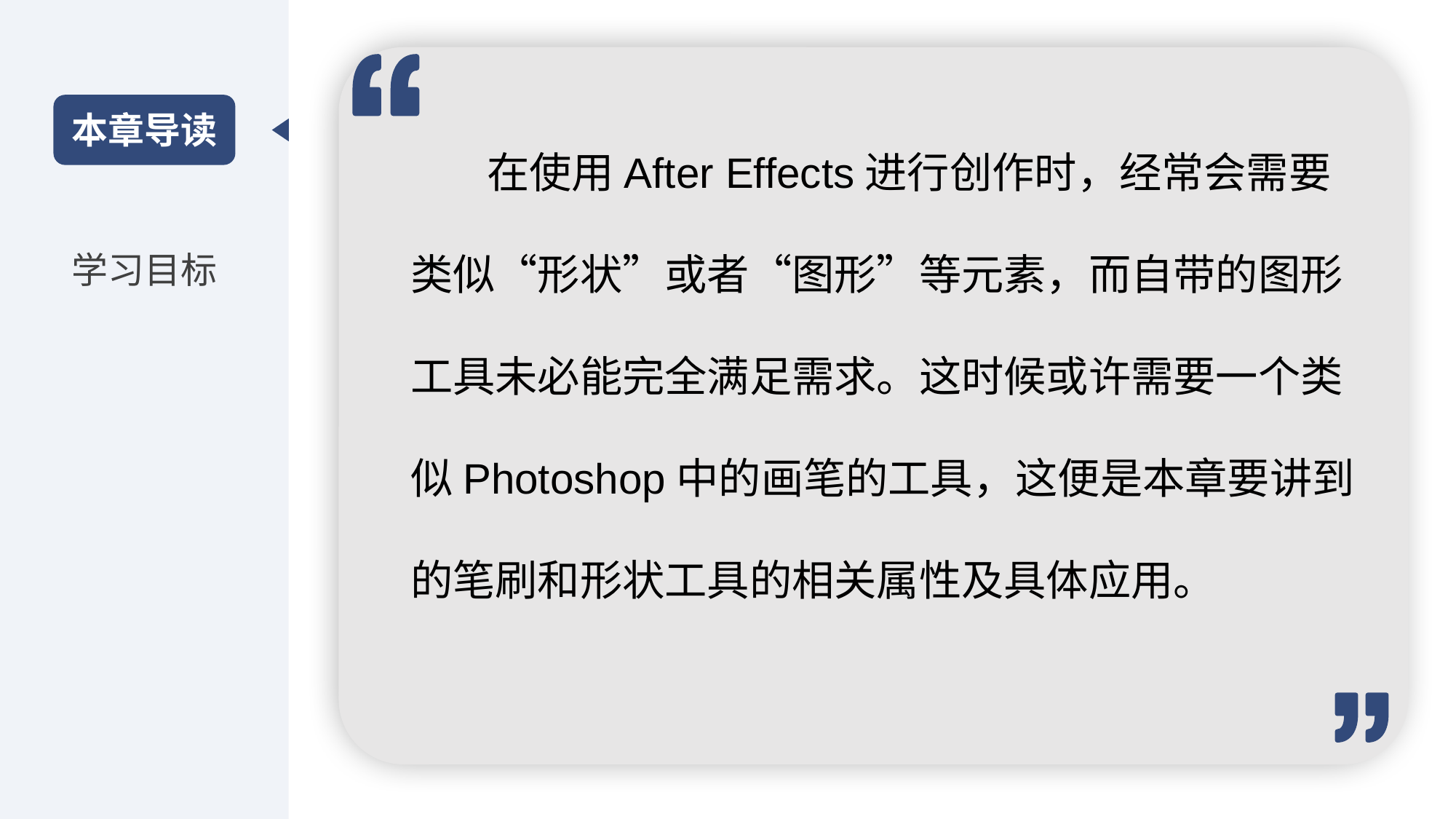

在使用After Effects进行创作时，经常会需要类似“形状”或者“图形”等元素，而自带的图形工具未必能完全满足需求。这时候或许需要一个类似Photoshop中的画笔的工具，这便是本章要讲到的笔刷和形状工具的相关属性及具体应用。

本章导读

学习目标